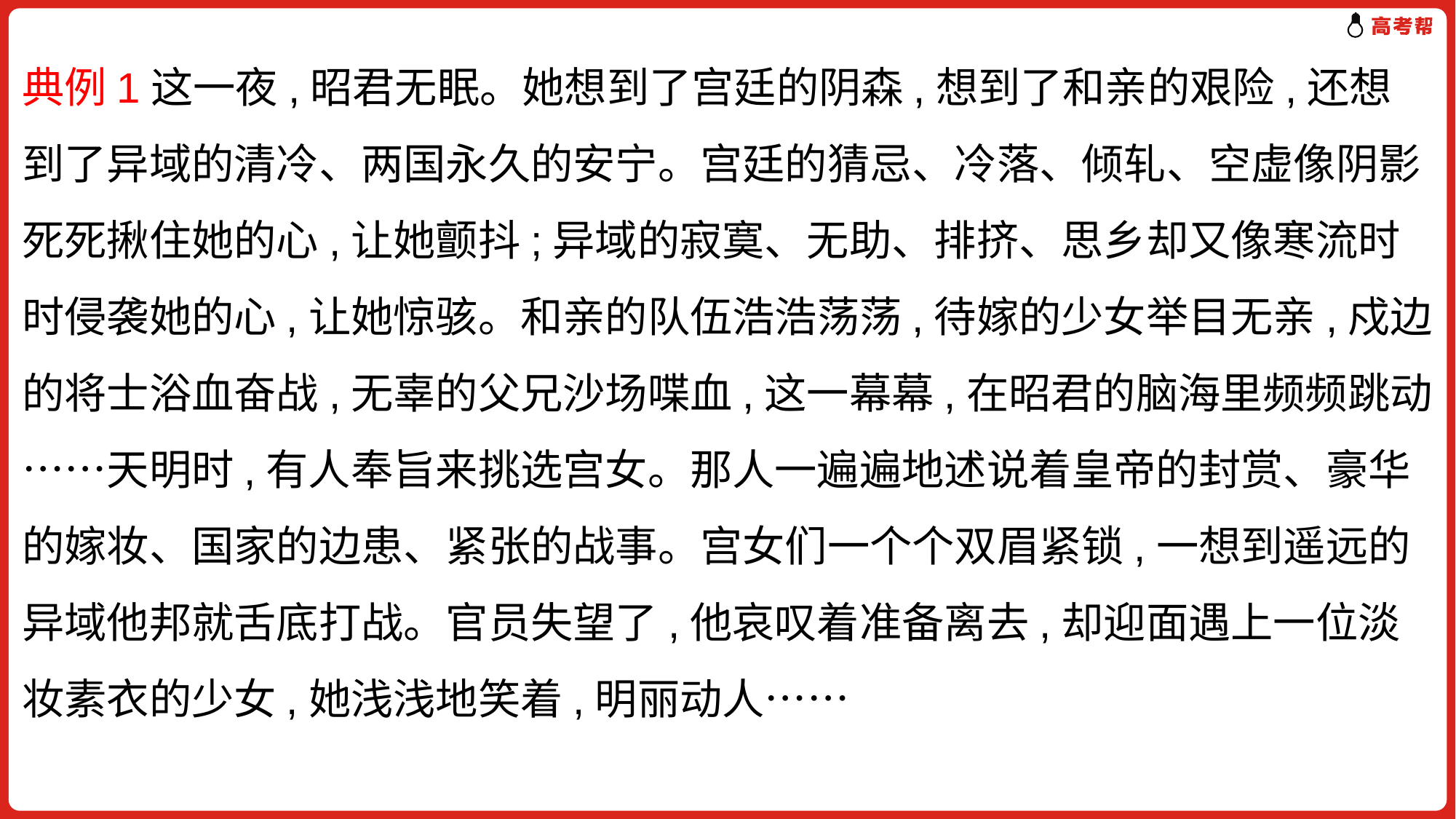

典例1这一夜,昭君无眠。她想到了宫廷的阴森,想到了和亲的艰险,还想到了异域的清冷、两国永久的安宁。宫廷的猜忌、冷落、倾轧、空虚像阴影死死揪住她的心,让她颤抖;异域的寂寞、无助、排挤、思乡却又像寒流时时侵袭她的心,让她惊骇。和亲的队伍浩浩荡荡,待嫁的少女举目无亲,戍边的将士浴血奋战,无辜的父兄沙场喋血,这一幕幕,在昭君的脑海里频频跳动……天明时,有人奉旨来挑选宫女。那人一遍遍地述说着皇帝的封赏、豪华的嫁妆、国家的边患、紧张的战事。宫女们一个个双眉紧锁,一想到遥远的异域他邦就舌底打战。官员失望了,他哀叹着准备离去,却迎面遇上一位淡妆素衣的少女,她浅浅地笑着,明丽动人……